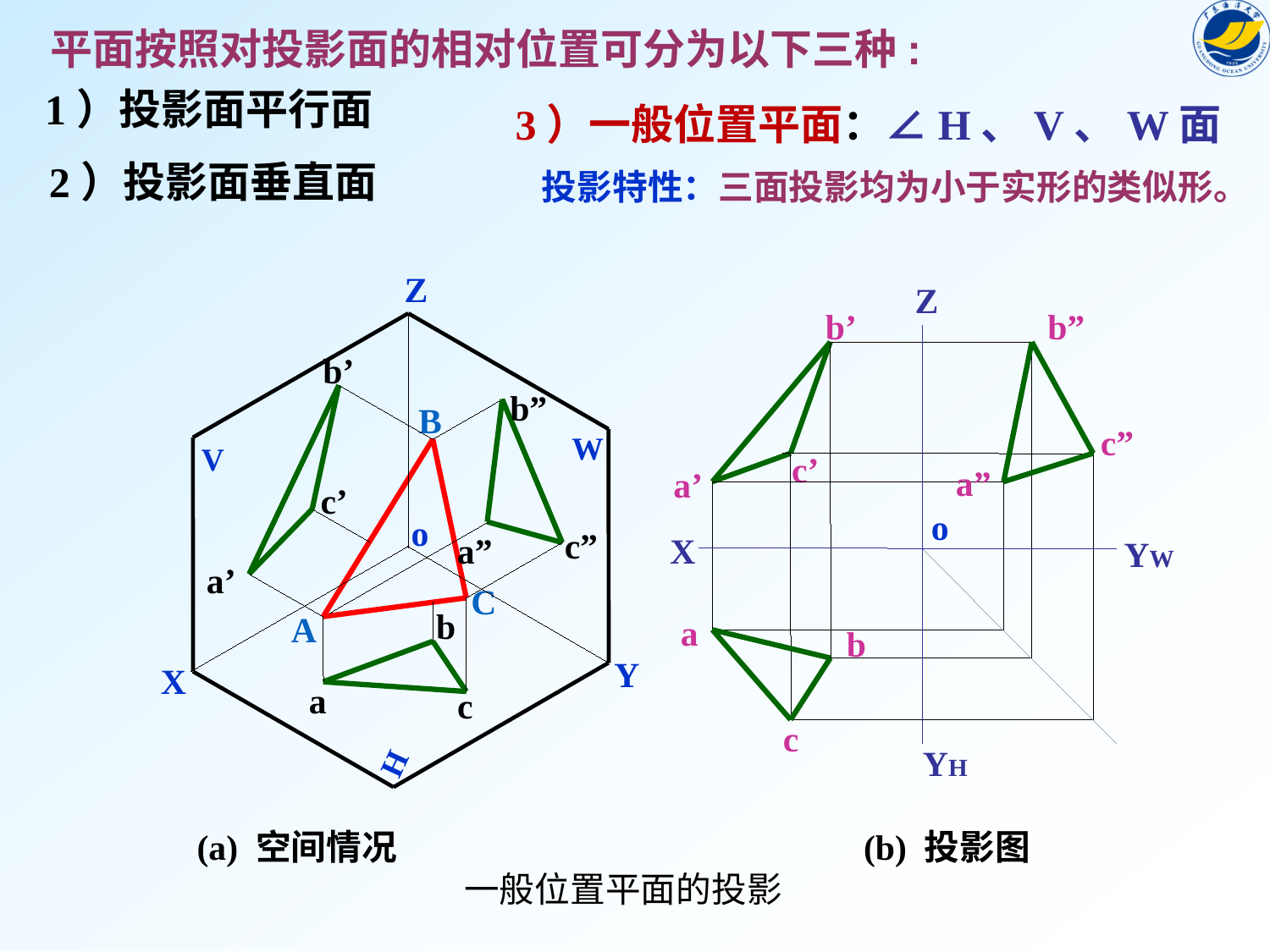

平面按照对投影面的相对位置可分为以下三种:
1）投影面平行面
2）投影面垂直面
3）一般位置平面：∠H、V、W面
投影特性：三面投影均为小于实形的类似形。
Z

W

V

Y
X

H
o
Z

o
X
YW

YH

b’

c’

a’
b”
c”
a”

a
b
c

b’

c’

a’

b”

c”

a”

B

C

A

b

a
c

(a) 空间情况
(b) 投影图
 一般位置平面的投影